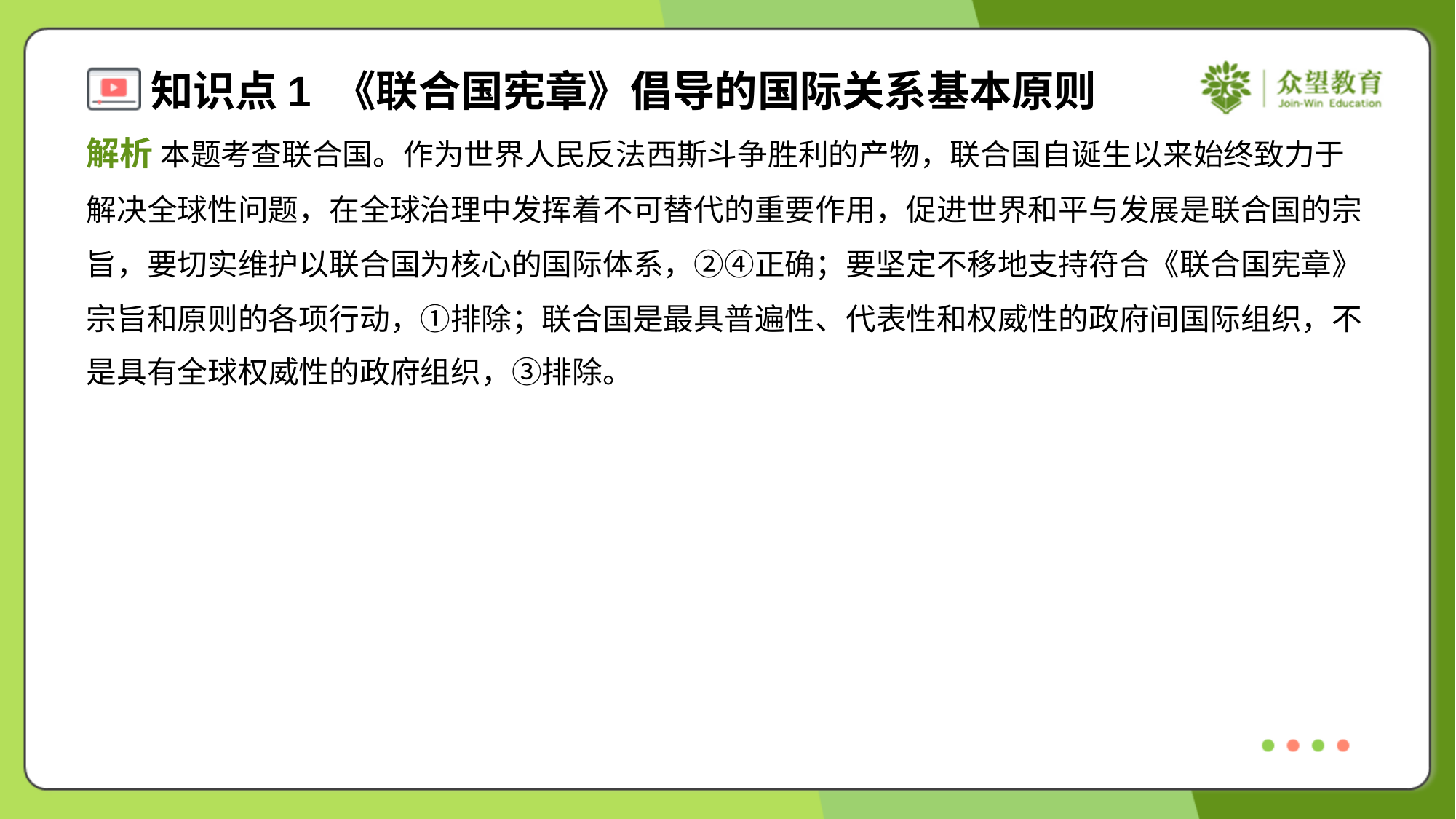

解析 本题考查联合国。作为世界人民反法西斯斗争胜利的产物，联合国自诞生以来始终致力于
解决全球性问题，在全球治理中发挥着不可替代的重要作用，促进世界和平与发展是联合国的宗
旨，要切实维护以联合国为核心的国际体系，②④正确；要坚定不移地支持符合《联合国宪章》
宗旨和原则的各项行动，①排除；联合国是最具普遍性、代表性和权威性的政府间国际组织，不
是具有全球权威性的政府组织，③排除。